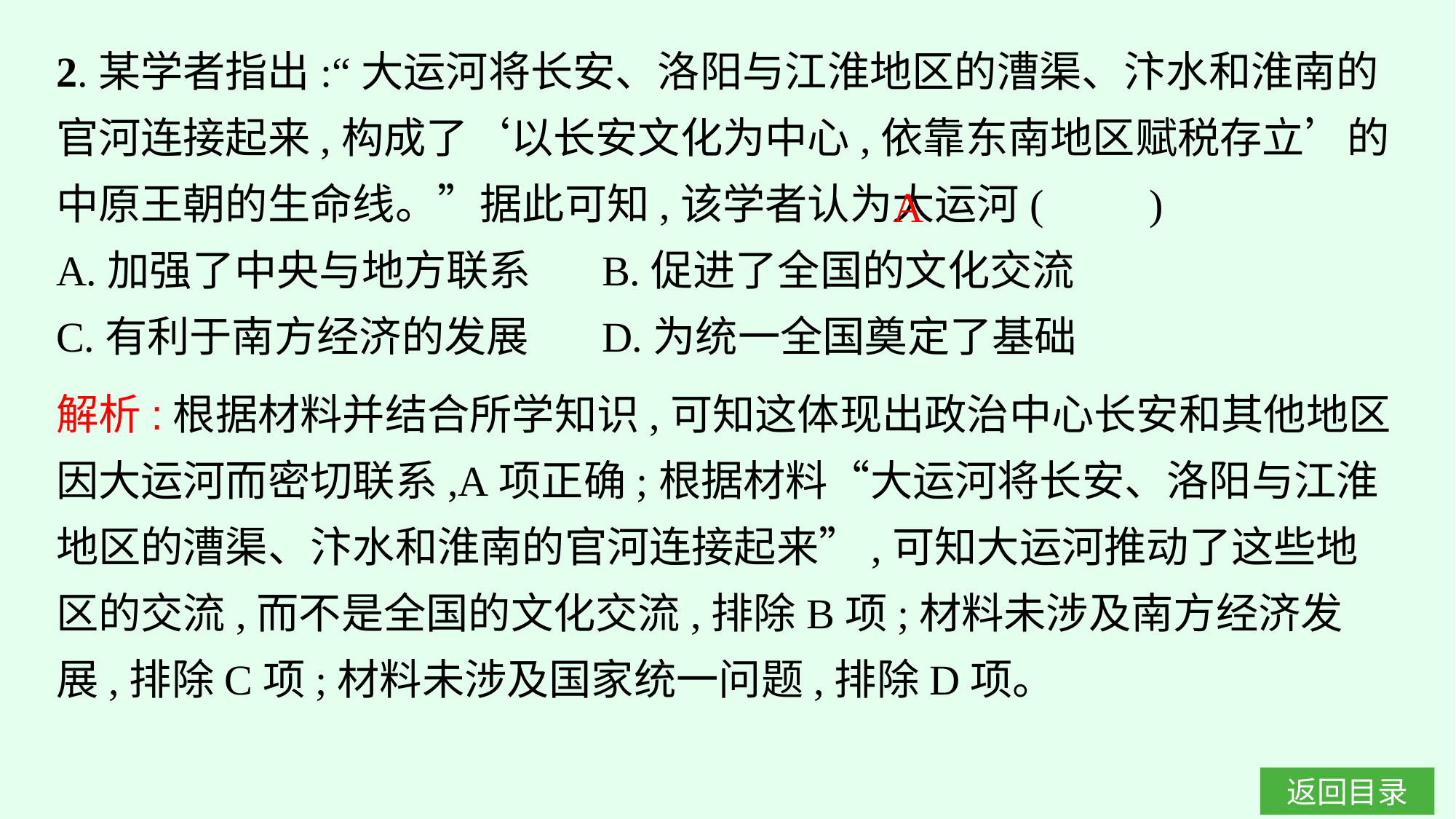

2.某学者指出:“大运河将长安、洛阳与江淮地区的漕渠、汴水和淮南的官河连接起来,构成了‘以长安文化为中心,依靠东南地区赋税存立’的中原王朝的生命线。”据此可知,该学者认为大运河(　　)
A.加强了中央与地方联系		B.促进了全国的文化交流
C.有利于南方经济的发展		D.为统一全国奠定了基础
A
解析:根据材料并结合所学知识,可知这体现出政治中心长安和其他地区因大运河而密切联系,A项正确;根据材料“大运河将长安、洛阳与江淮地区的漕渠、汴水和淮南的官河连接起来”,可知大运河推动了这些地区的交流,而不是全国的文化交流,排除B项;材料未涉及南方经济发展,排除C项;材料未涉及国家统一问题,排除D项。